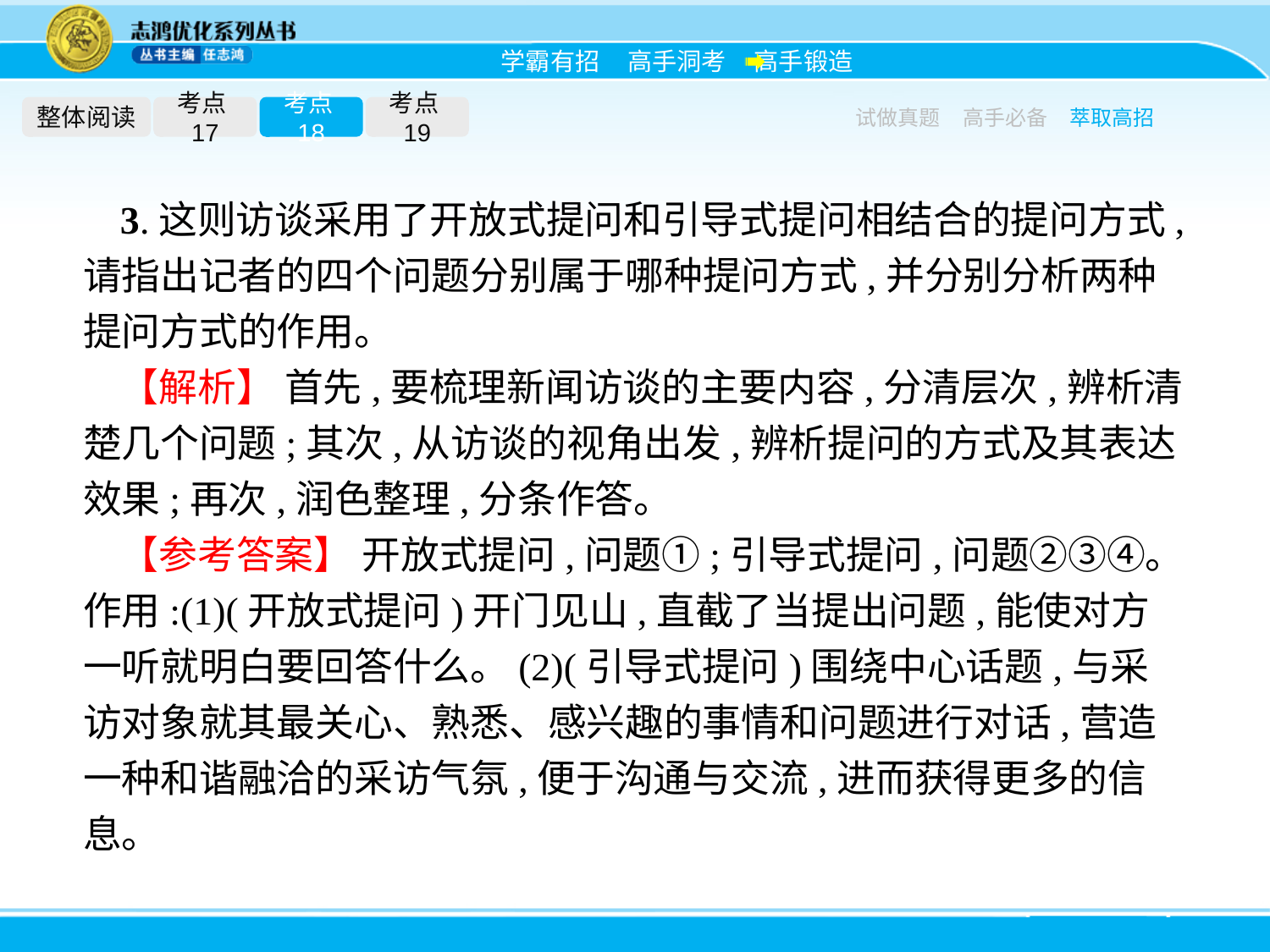

整体阅读
考点17
考点18
考点19
试做真题
高手必备
萃取高招
3.这则访谈采用了开放式提问和引导式提问相结合的提问方式,请指出记者的四个问题分别属于哪种提问方式,并分别分析两种提问方式的作用。
【解析】 首先,要梳理新闻访谈的主要内容,分清层次,辨析清楚几个问题;其次,从访谈的视角出发,辨析提问的方式及其表达效果;再次,润色整理,分条作答。
【参考答案】 开放式提问,问题①;引导式提问,问题②③④。作用:(1)(开放式提问)开门见山,直截了当提出问题,能使对方一听就明白要回答什么。(2)(引导式提问)围绕中心话题,与采访对象就其最关心、熟悉、感兴趣的事情和问题进行对话,营造一种和谐融洽的采访气氛,便于沟通与交流,进而获得更多的信息。